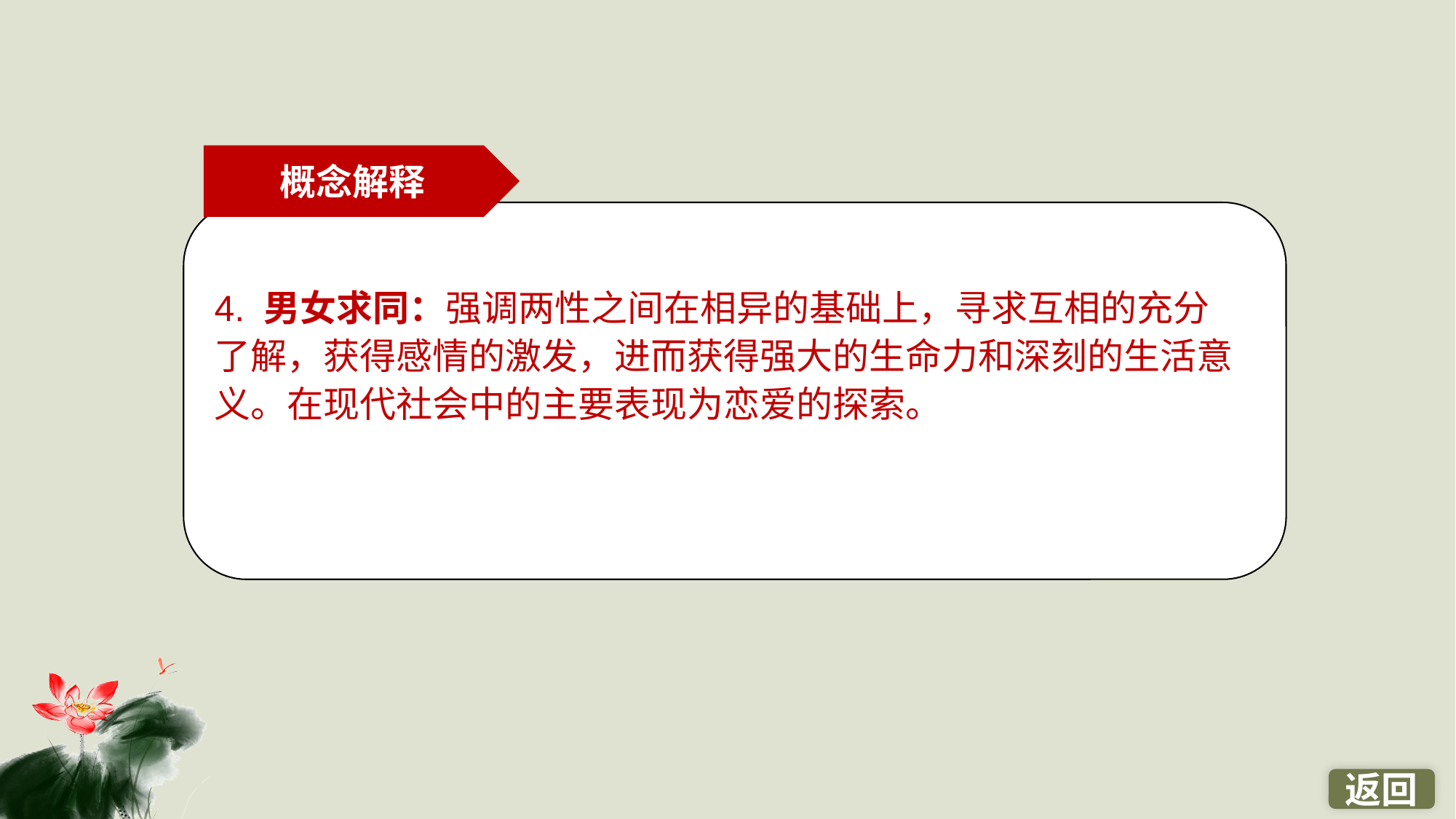

概念解释

4. 男女求同：强调两性之间在相异的基础上，寻求互相的充分了解，获得感情的激发，进而获得强大的生命力和深刻的生活意义。在现代社会中的主要表现为恋爱的探索。
返回